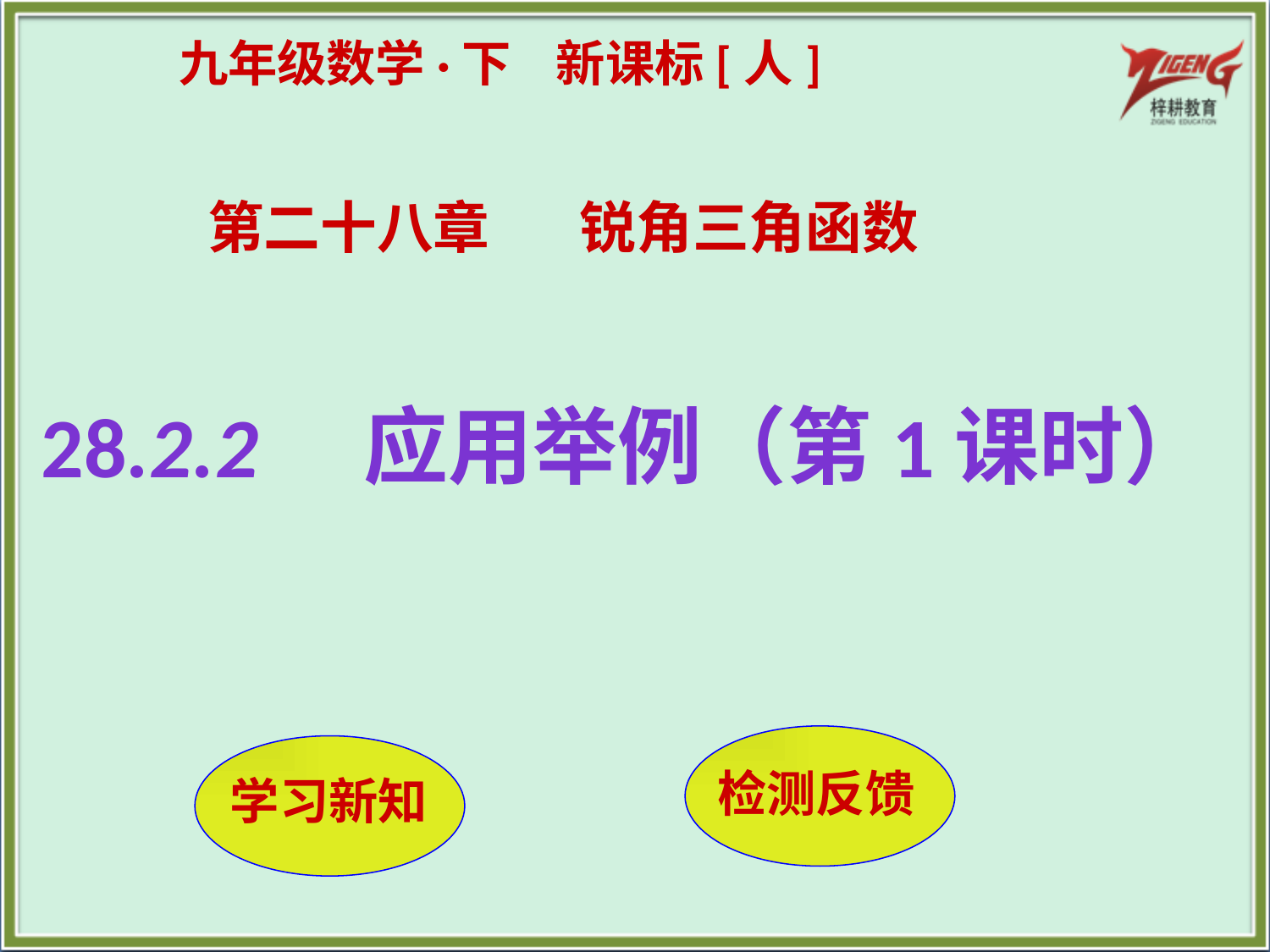

九年级数学·下    新课标[人]
第二十八章       锐角三角函数
28.2.2　应用举例（第1课时）

检测反馈

 学习新知